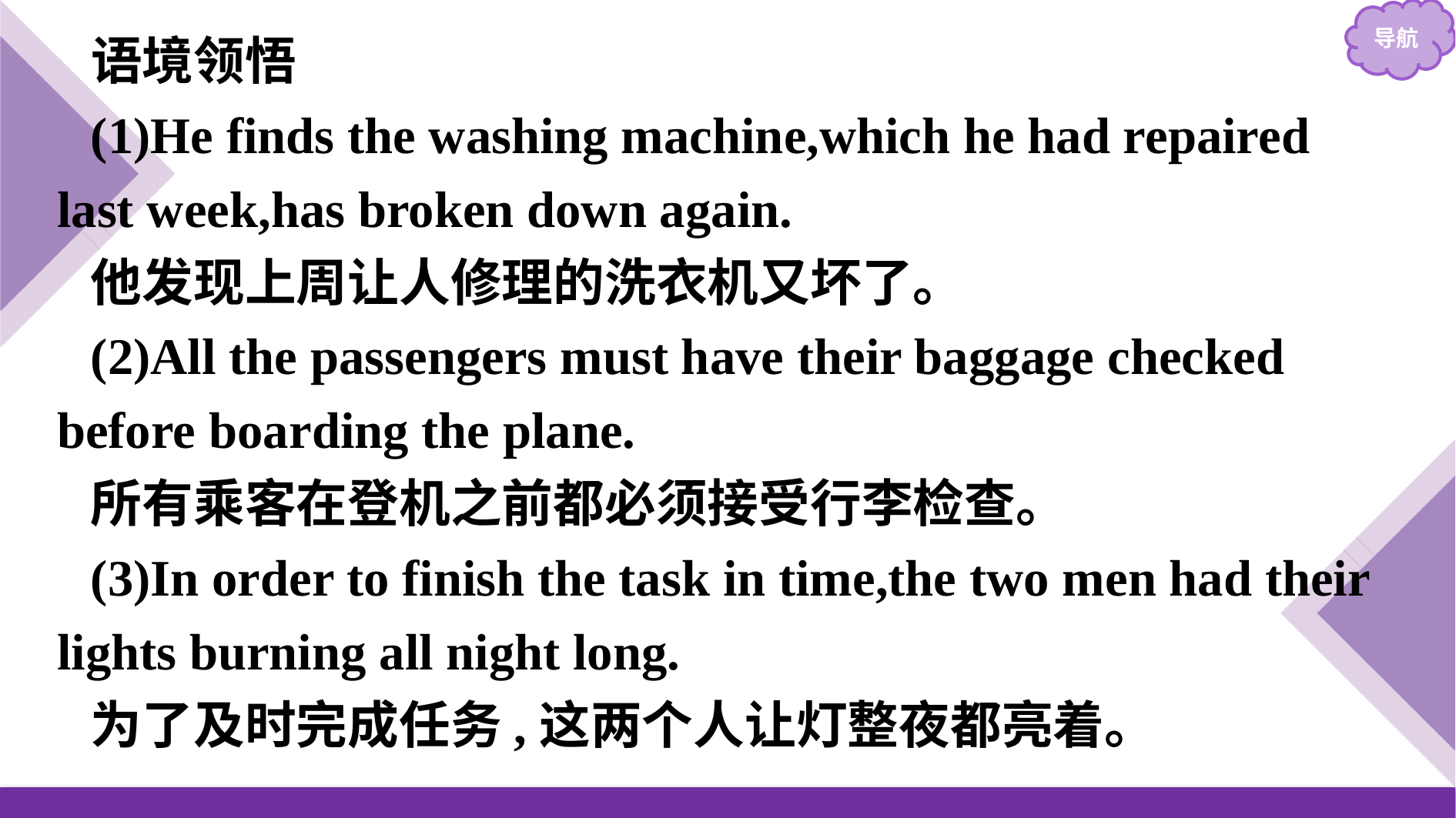

语境领悟
(1)He finds the washing machine,which he had repaired last week,has broken down again.
他发现上周让人修理的洗衣机又坏了。
(2)All the passengers must have their baggage checked before boarding the plane.
所有乘客在登机之前都必须接受行李检查。
(3)In order to finish the task in time,the two men had their lights burning all night long.
为了及时完成任务,这两个人让灯整夜都亮着。